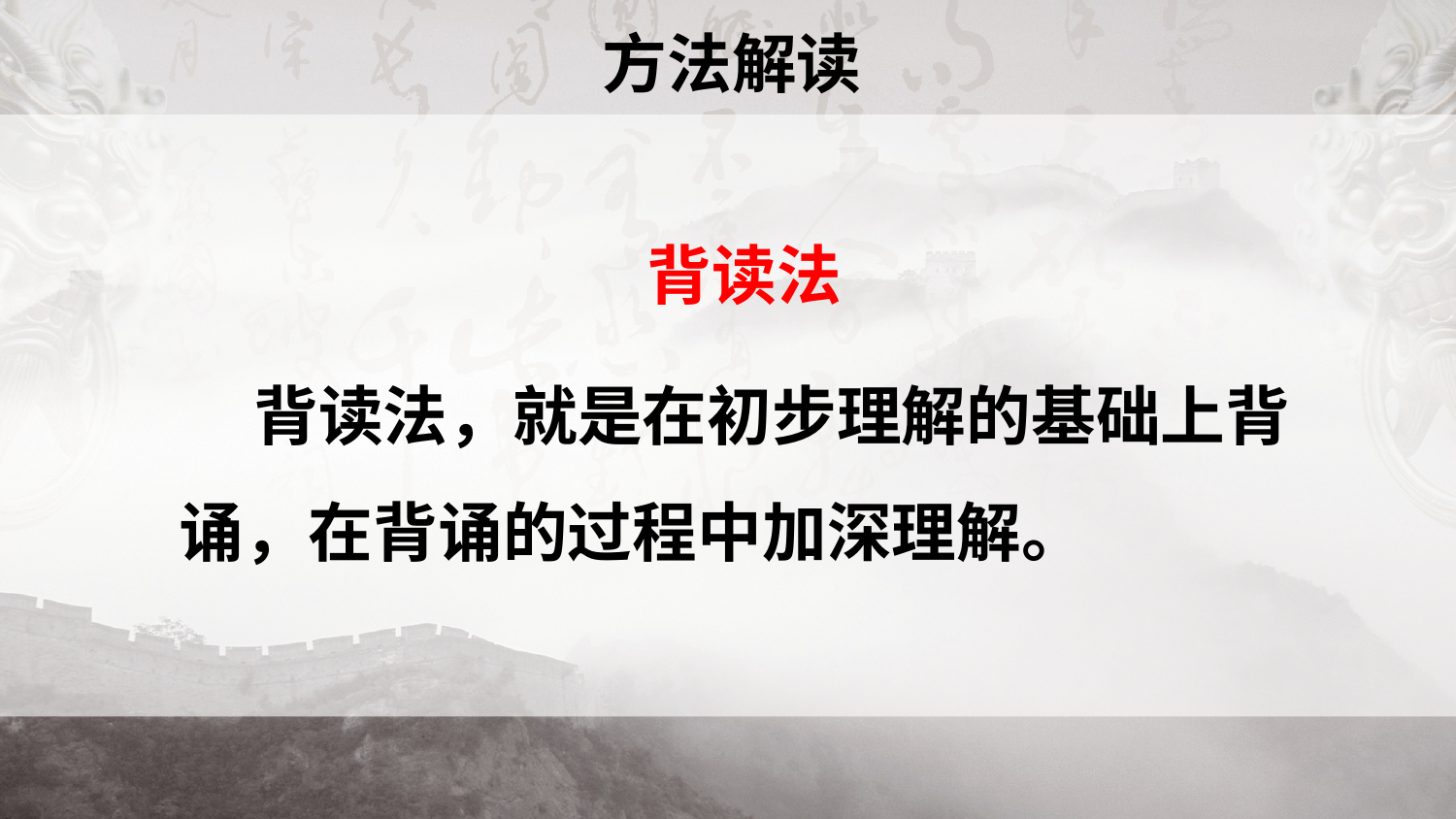

方法解读
背读法
    背读法，就是在初步理解的基础上背诵，在背诵的过程中加深理解。